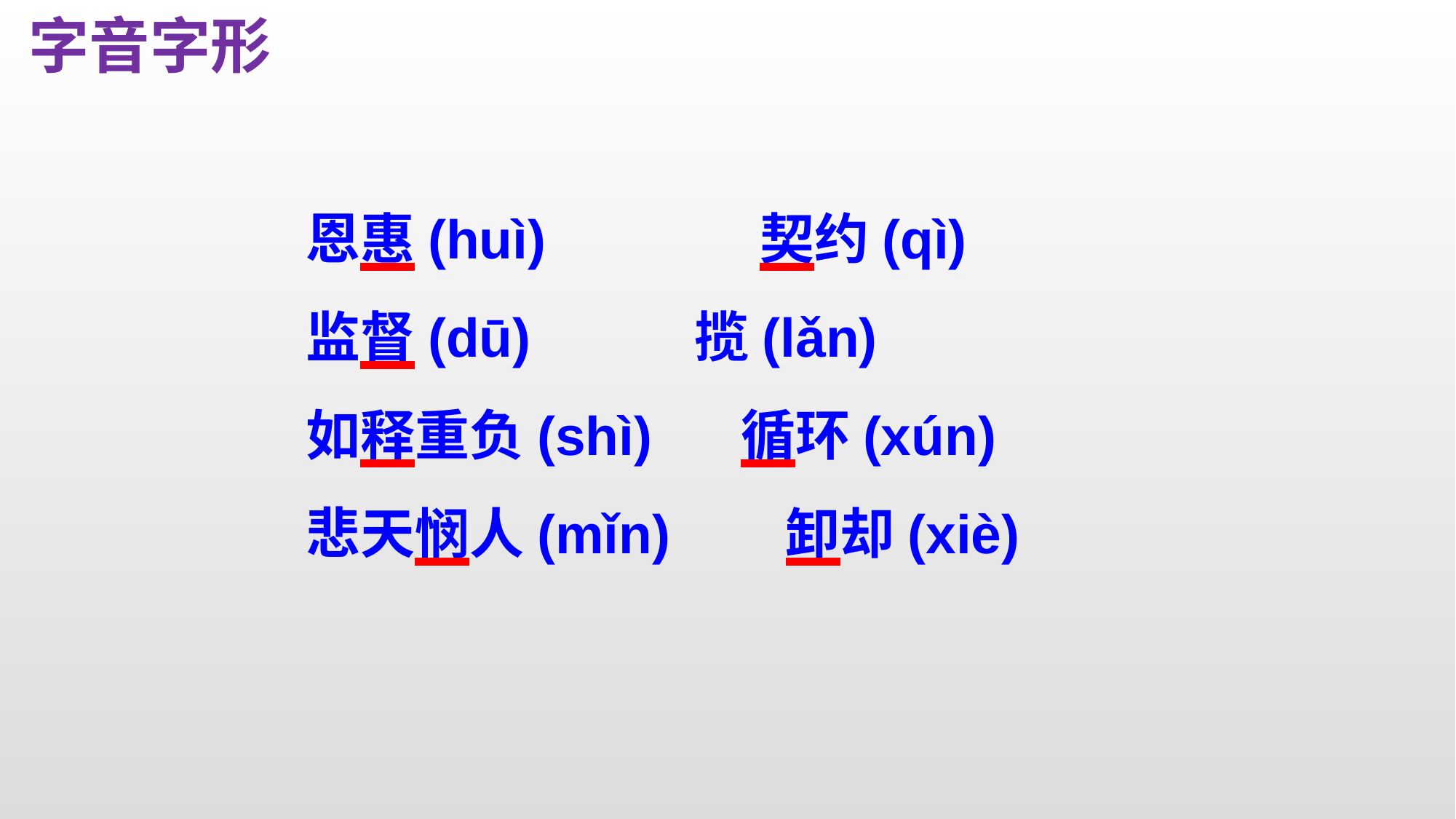

字音字形
恩惠(huì)　　   　契约(qì)
监督(dū)          揽(lǎn)
如释重负(shì)     循环(xún)
悲天悯人(mǐn)	  卸却(xiè)